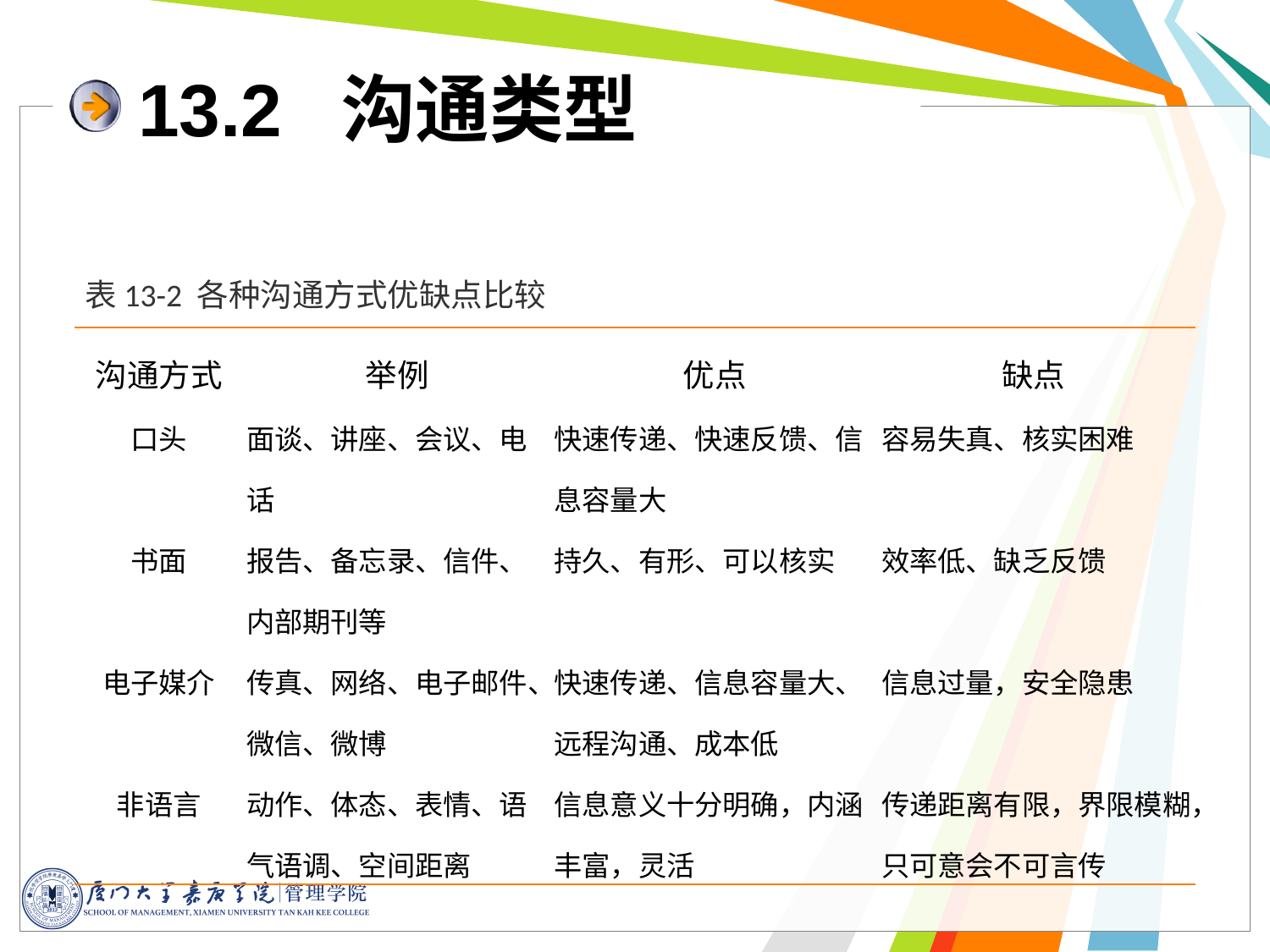

# 13.2  沟通类型
表13-2 各种沟通方式优缺点比较
| 沟通方式 | 举例 | 优点 | 缺点 |
| --- | --- | --- | --- |
| 口头 | 面谈、讲座、会议、电话 | 快速传递、快速反馈、信息容量大 | 容易失真、核实困难 |
| 书面 | 报告、备忘录、信件、内部期刊等 | 持久、有形、可以核实 | 效率低、缺乏反馈 |
| 电子媒介 | 传真、网络、电子邮件、微信、微博 | 快速传递、信息容量大、远程沟通、成本低 | 信息过量，安全隐患 |
| 非语言 | 动作、体态、表情、语气语调、空间距离 | 信息意义十分明确，内涵丰富，灵活 | 传递距离有限，界限模糊，只可意会不可言传 |